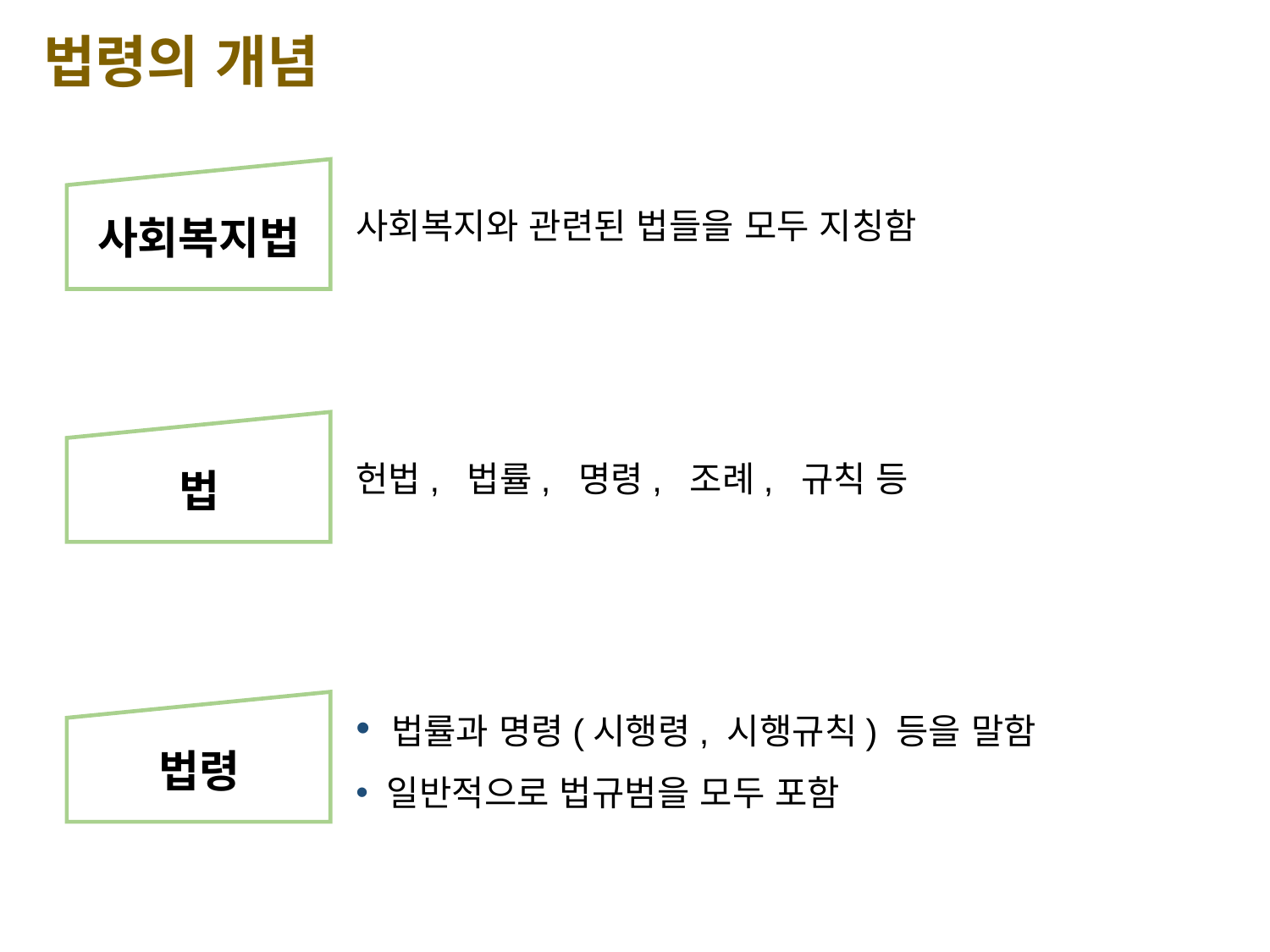

법령의 개념

사회복지와 관련된 법들을 모두 지칭함
사회복지법

헌법,  법률,  명령,  조례,  규칙 등
법
 법률과 명령(시행령, 시행규칙) 등을 말함
 일반적으로 법규범을 모두 포함

법령